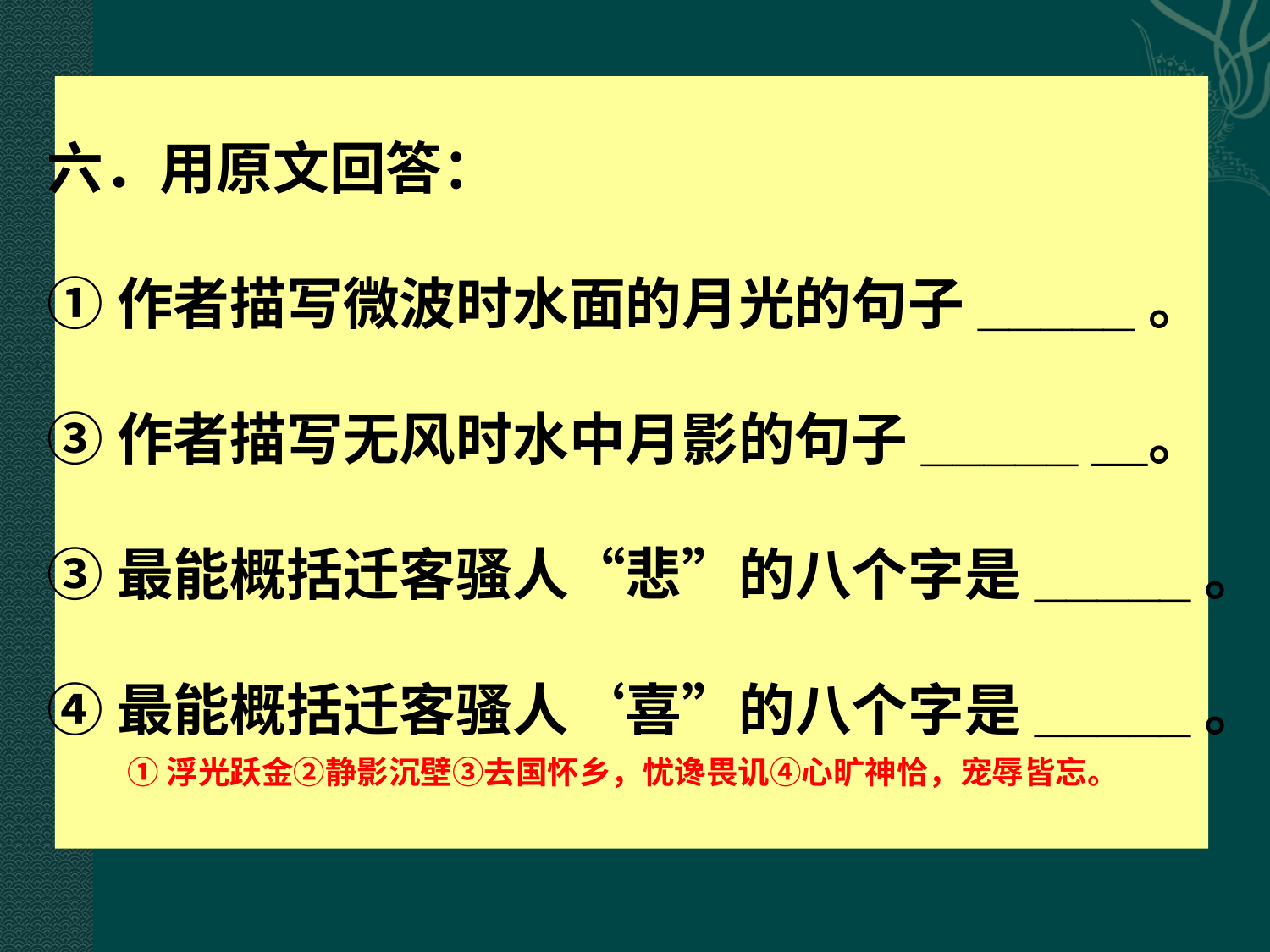

六．用原文回答：
①作者描写微波时水面的月光的句子_____。
③作者描写无风时水中月影的句子_____＿。
③最能概括迁客骚人“悲”的八个字是_____。
④最能概括迁客骚人‘喜”的八个字是_____。
①浮光跃金②静影沉壁③去国怀乡，忧谗畏讥④心旷神恰，宠辱皆忘。